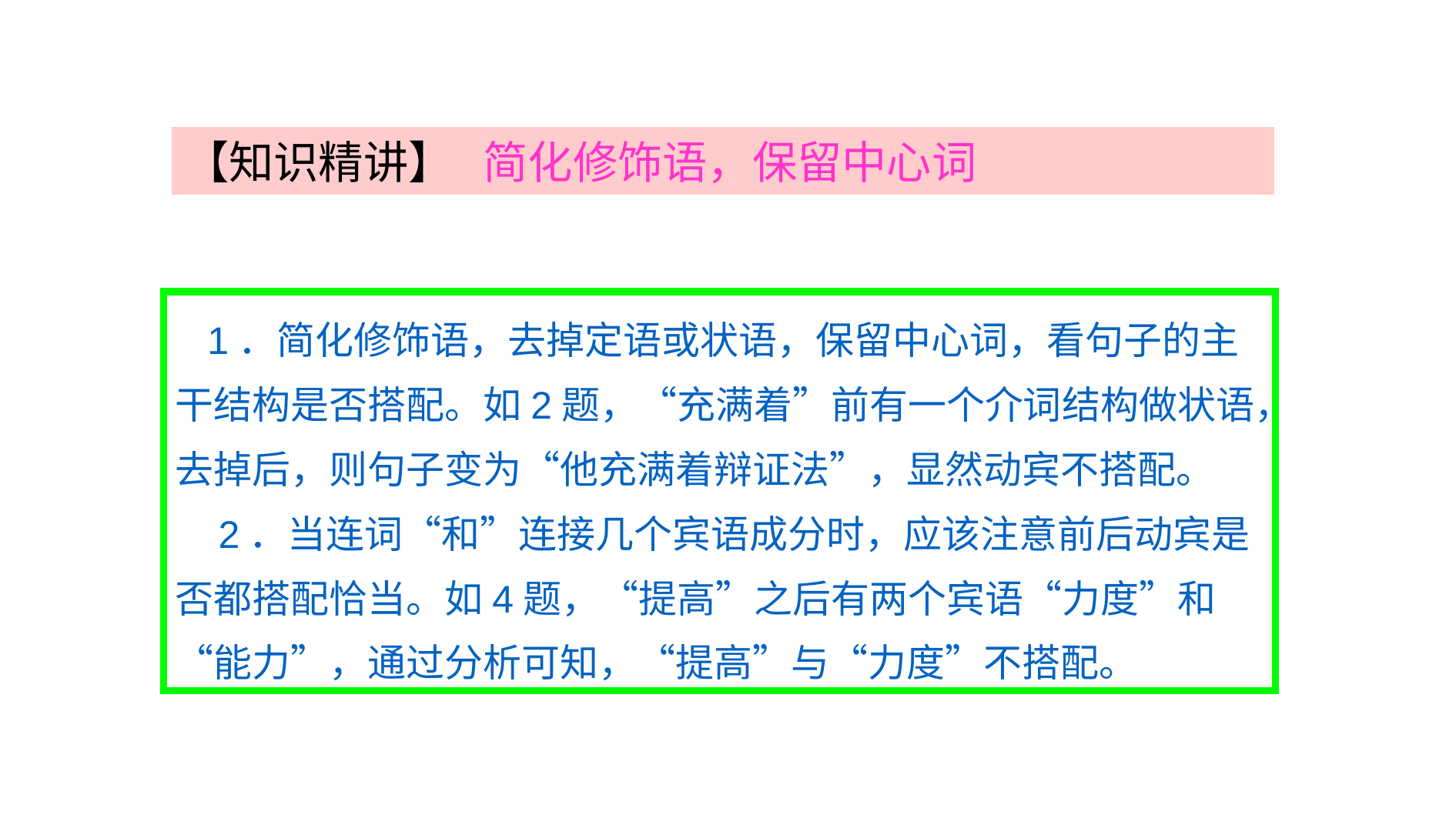

【知识精讲】   简化修饰语，保留中心词
    1．简化修饰语，去掉定语或状语，保留中心词，看句子的主干结构是否搭配。如2题，“充满着”前有一个介词结构做状语，去掉后，则句子变为“他充满着辩证法”，显然动宾不搭配。
    2．当连词“和”连接几个宾语成分时，应该注意前后动宾是否都搭配恰当。如4题，“提高”之后有两个宾语“力度”和“能力”，通过分析可知，“提高”与“力度”不搭配。